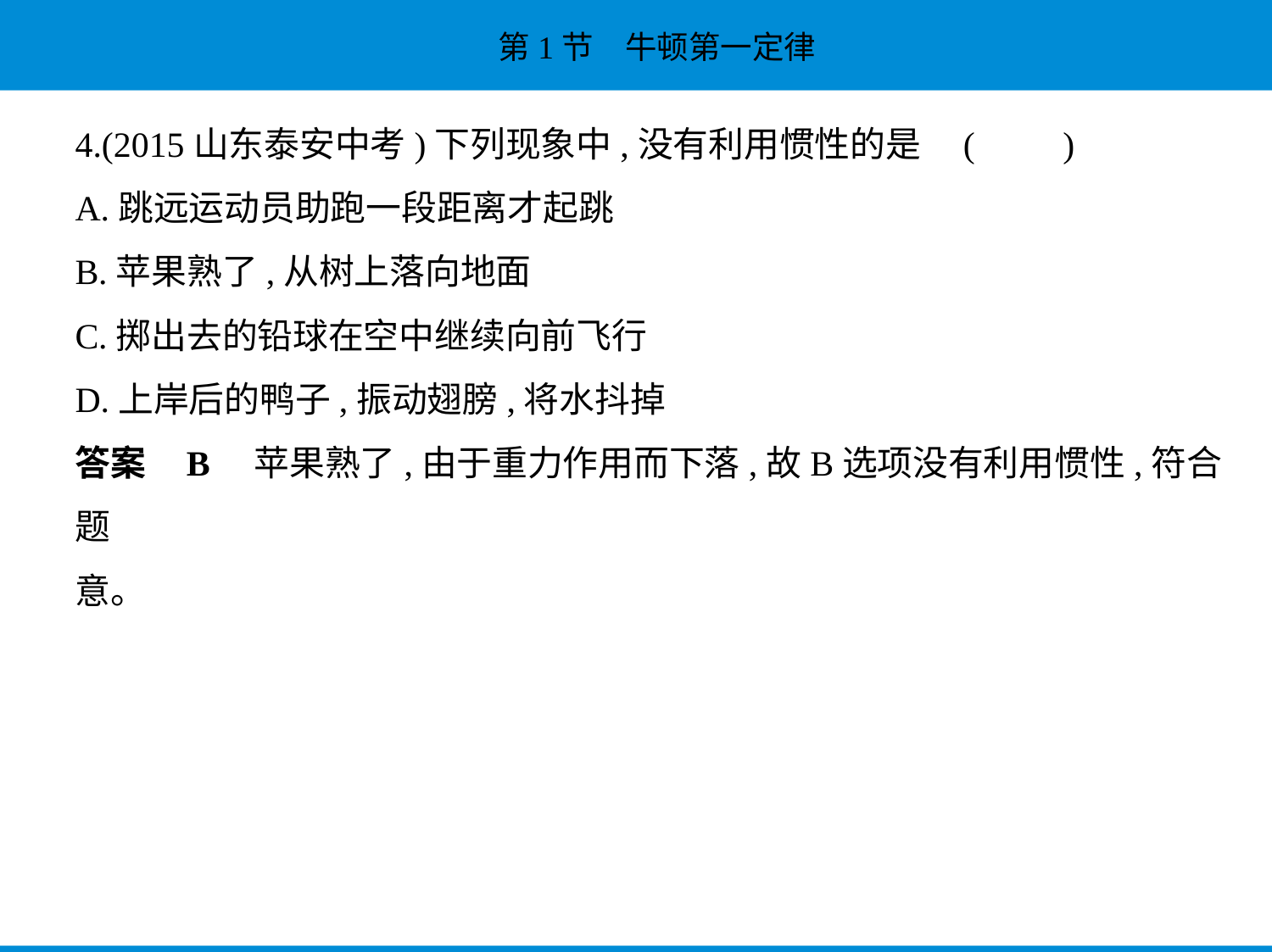

4.(2015山东泰安中考)下列现象中,没有利用惯性的是 (　　)
A.跳远运动员助跑一段距离才起跳
B.苹果熟了,从树上落向地面
C.掷出去的铅球在空中继续向前飞行
D.上岸后的鸭子,振动翅膀,将水抖掉
答案    B　苹果熟了,由于重力作用而下落,故B选项没有利用惯性,符合题
意。